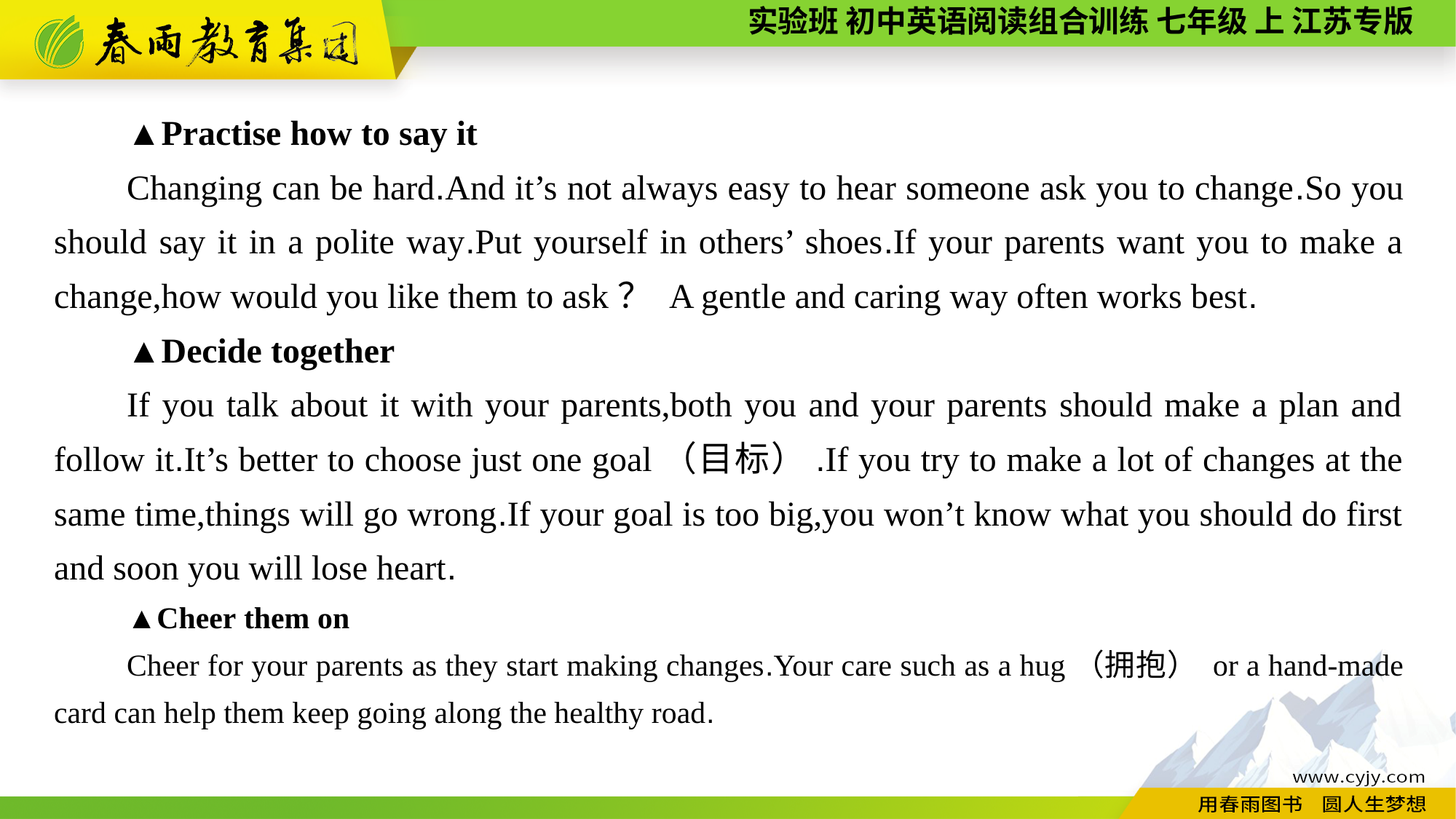

▲Practise how to say it
Changing can be hard.And it’s not always easy to hear someone ask you to change.So you should say it in a polite way.Put yourself in others’ shoes.If your parents want you to make a change,how would you like them to ask？ A gentle and caring way often works best.
▲Decide together
If you talk about it with your parents,both you and your parents should make a plan and follow it.It’s better to choose just one goal（目标）.If you try to make a lot of changes at the same time,things will go wrong.If your goal is too big,you won’t know what you should do first and soon you will lose heart.
▲Cheer them on
Cheer for your parents as they start making changes.Your care such as a hug（拥抱） or a hand-made card can help them keep going along the healthy road.